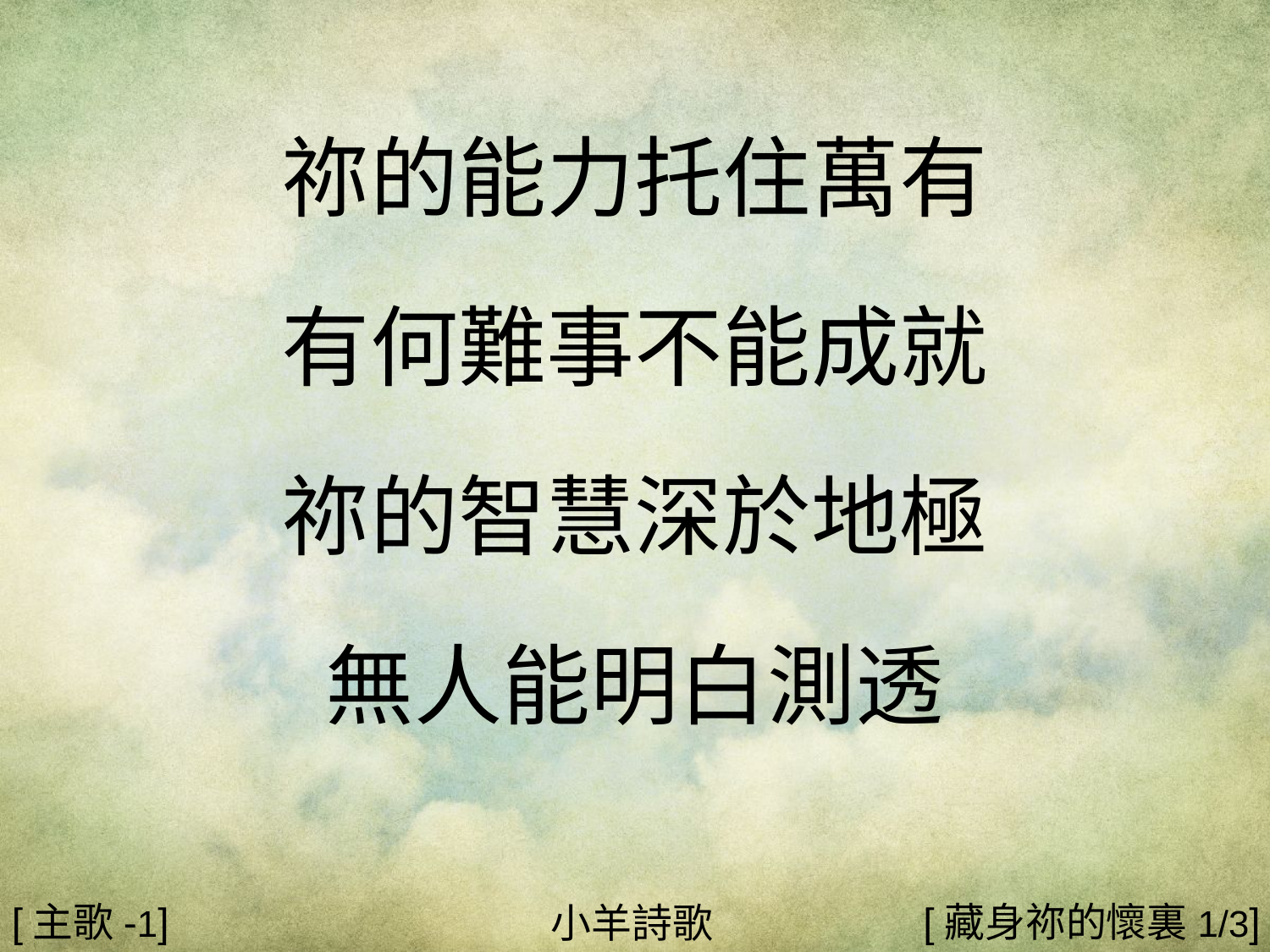

祢的能力托住萬有

有何難事不能成就

祢的智慧深於地極

無人能明白測透
#

[主歌-1]
[藏身祢的懷裏1/3]
小羊詩歌